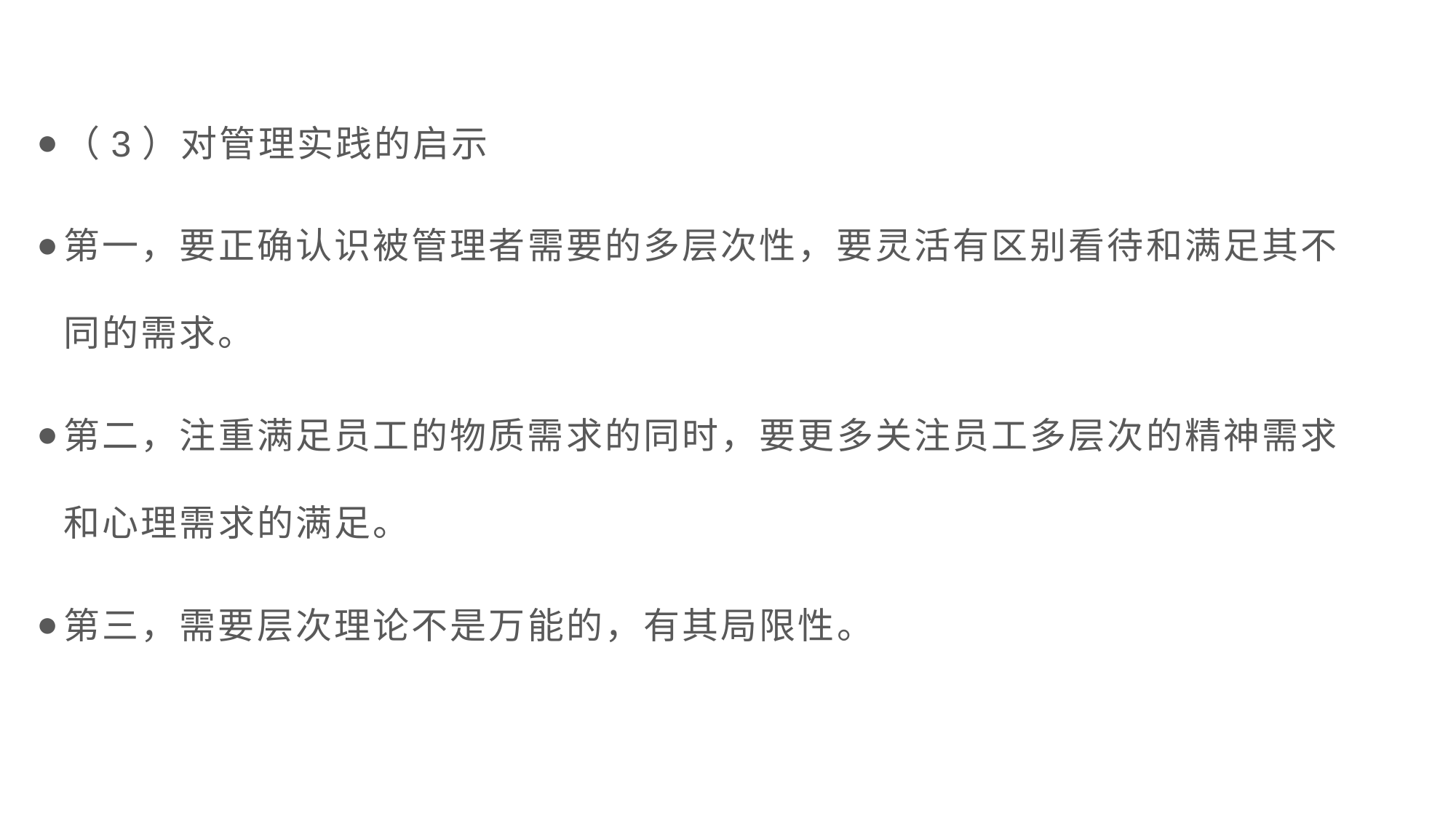

（3）对管理实践的启示
第一，要正确认识被管理者需要的多层次性，要灵活有区别看待和满足其不同的需求。
第二，注重满足员工的物质需求的同时，要更多关注员工多层次的精神需求和心理需求的满足。
第三，需要层次理论不是万能的，有其局限性。